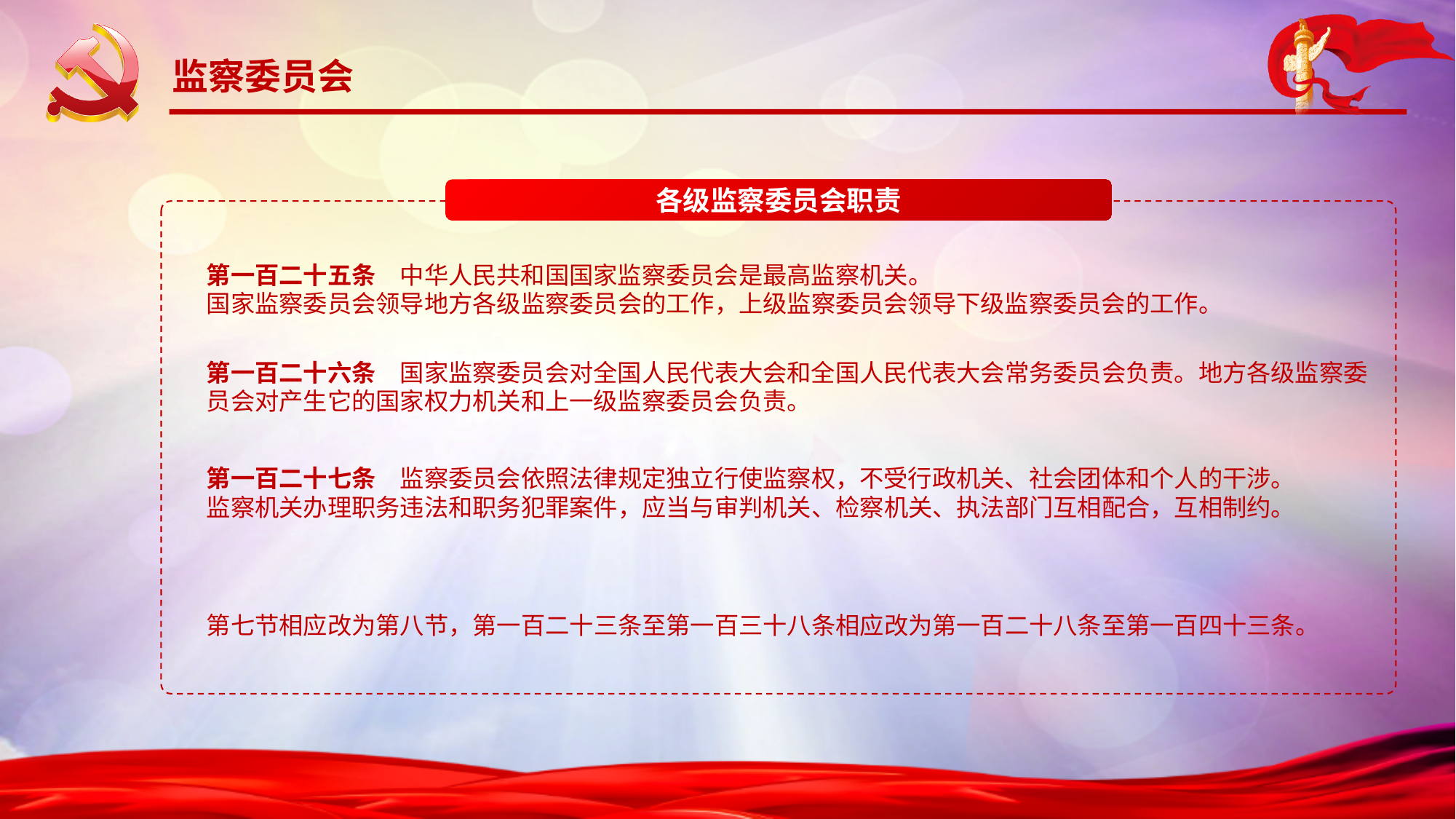

监察委员会
各级监察委员会职责

第一百二十五条　中华人民共和国国家监察委员会是最高监察机关。
国家监察委员会领导地方各级监察委员会的工作，上级监察委员会领导下级监察委员会的工作。
第一百二十六条　国家监察委员会对全国人民代表大会和全国人民代表大会常务委员会负责。地方各级监察委员会对产生它的国家权力机关和上一级监察委员会负责。
第一百二十七条　监察委员会依照法律规定独立行使监察权，不受行政机关、社会团体和个人的干涉。
监察机关办理职务违法和职务犯罪案件，应当与审判机关、检察机关、执法部门互相配合，互相制约。
第七节相应改为第八节，第一百二十三条至第一百三十八条相应改为第一百二十八条至第一百四十三条。